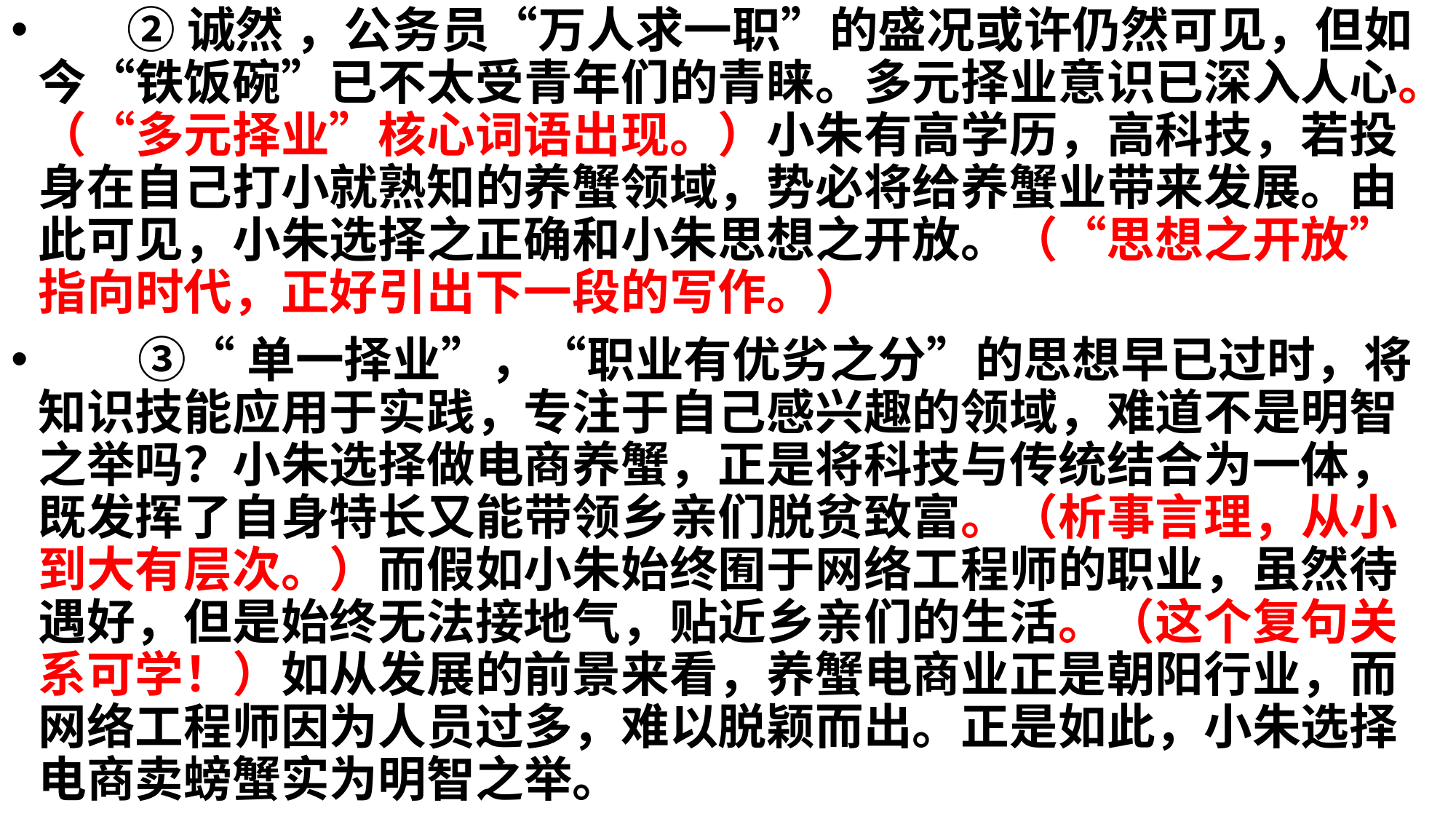

②诚然 ，公务员“万人求一职”的盛况或许仍然可见，但如今“铁饭碗”已不太受青年们的青睐。多元择业意识已深入人心。（“多元择业”核心词语出现。）小朱有高学历，高科技，若投身在自己打小就熟知的养蟹领域，势必将给养蟹业带来发展。由此可见，小朱选择之正确和小朱思想之开放。（“思想之开放”指向时代，正好引出下一段的写作。）
         ③“单一择业”，“职业有优劣之分”的思想早已过时，将知识技能应用于实践，专注于自己感兴趣的领域，难道不是明智之举吗？小朱选择做电商养蟹，正是将科技与传统结合为一体，既发挥了自身特长又能带领乡亲们脱贫致富。（析事言理，从小到大有层次。）而假如小朱始终囿于网络工程师的职业，虽然待遇好，但是始终无法接地气，贴近乡亲们的生活。（这个复句关系可学！）如从发展的前景来看，养蟹电商业正是朝阳行业，而网络工程师因为人员过多，难以脱颖而出。正是如此，小朱选择电商卖螃蟹实为明智之举。

#